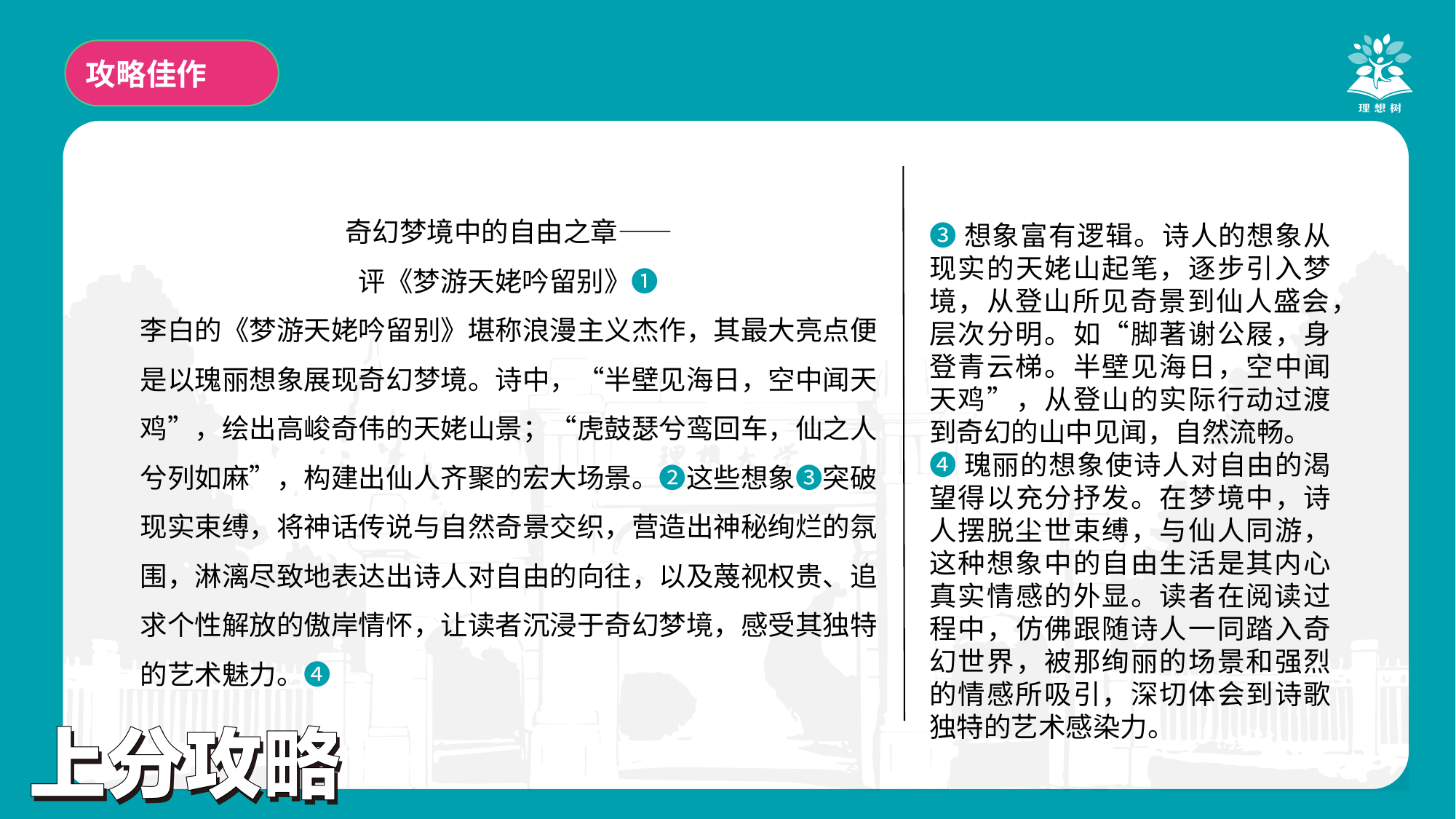

攻略佳作
奇幻梦境中的自由之章——
评《梦游天姥吟留别》❶
李白的《梦游天姥吟留别》堪称浪漫主义杰作，其最大亮点便是以瑰丽想象展现奇幻梦境。诗中，“半壁见海日，空中闻天鸡”，绘出高峻奇伟的天姥山景；“虎鼓瑟兮鸾回车，仙之人兮列如麻”，构建出仙人齐聚的宏大场景。❷这些想象❸突破现实束缚，将神话传说与自然奇景交织，营造出神秘绚烂的氛围，淋漓尽致地表达出诗人对自由的向往，以及蔑视权贵、追求个性解放的傲岸情怀，让读者沉浸于奇幻梦境，感受其独特的艺术魅力。❹
❸想象富有逻辑。诗人的想象从现实的天姥山起笔，逐步引入梦境，从登山所见奇景到仙人盛会，层次分明。如“脚著谢公屐，身登青云梯。半壁见海日，空中闻天鸡”，从登山的实际行动过渡到奇幻的山中见闻，自然流畅。
❹瑰丽的想象使诗人对自由的渴望得以充分抒发。在梦境中，诗人摆脱尘世束缚，与仙人同游，这种想象中的自由生活是其内心真实情感的外显。读者在阅读过程中，仿佛跟随诗人一同踏入奇幻世界，被那绚丽的场景和强烈的情感所吸引，深切体会到诗歌独特的艺术感染力。